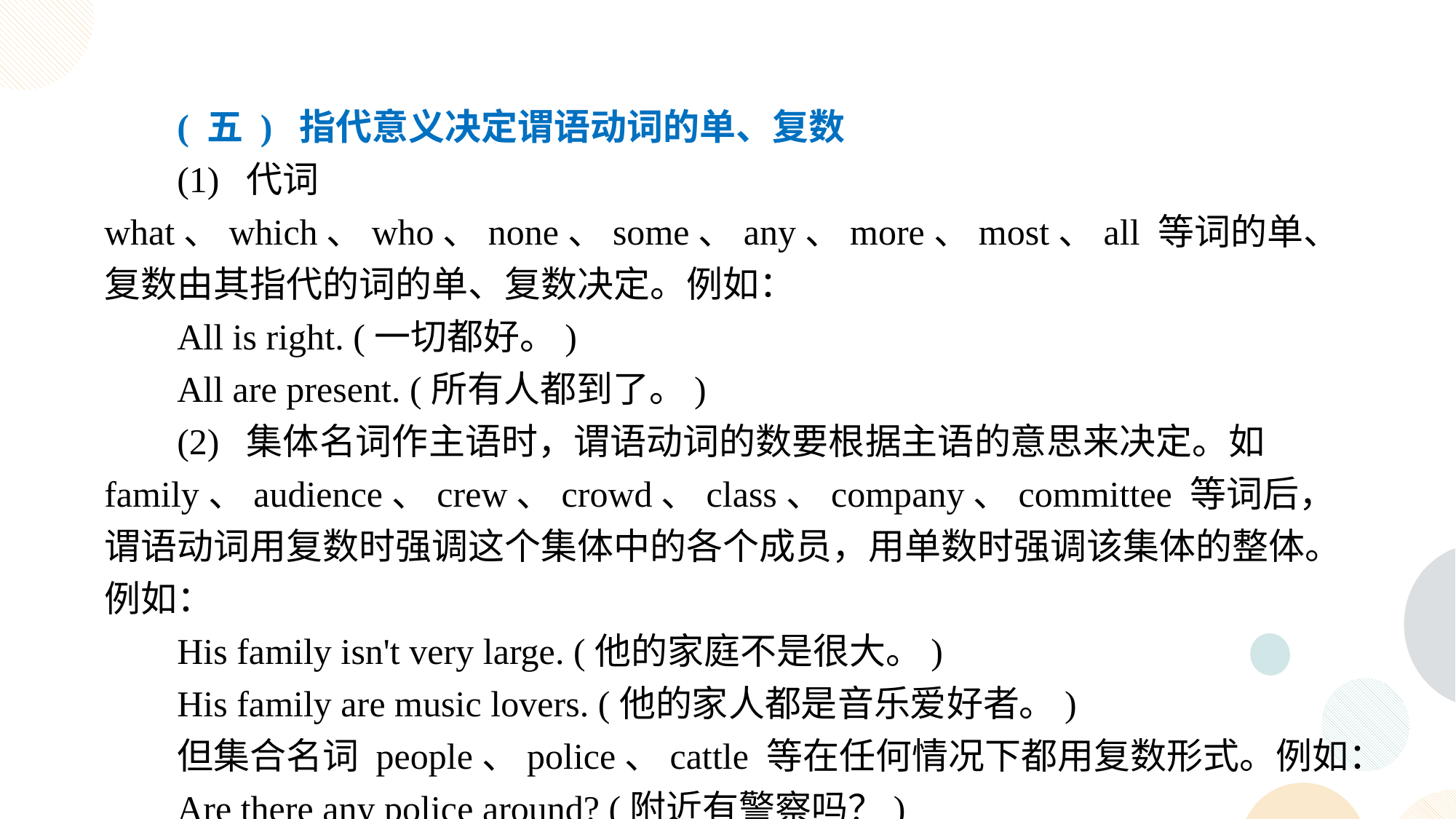

( 五 )  指代意义决定谓语动词的单、复数
(1)  代词 what、which、who、none、some、any、more、most、all 等词的单、复数由其指代的词的单、复数决定。例如：
All is right. (一切都好。)
All are present. (所有人都到了。)
(2)  集体名词作主语时，谓语动词的数要根据主语的意思来决定。如 family、audience、crew、crowd、class、company、committee 等词后，谓语动词用复数时强调这个集体中的各个成员，用单数时强调该集体的整体。例如：
His family isn't very large. (他的家庭不是很大。)
His family are music lovers. (他的家人都是音乐爱好者。)
但集合名词 people、police、cattle 等在任何情况下都用复数形式。例如：
Are there any police around? (附近有警察吗？)